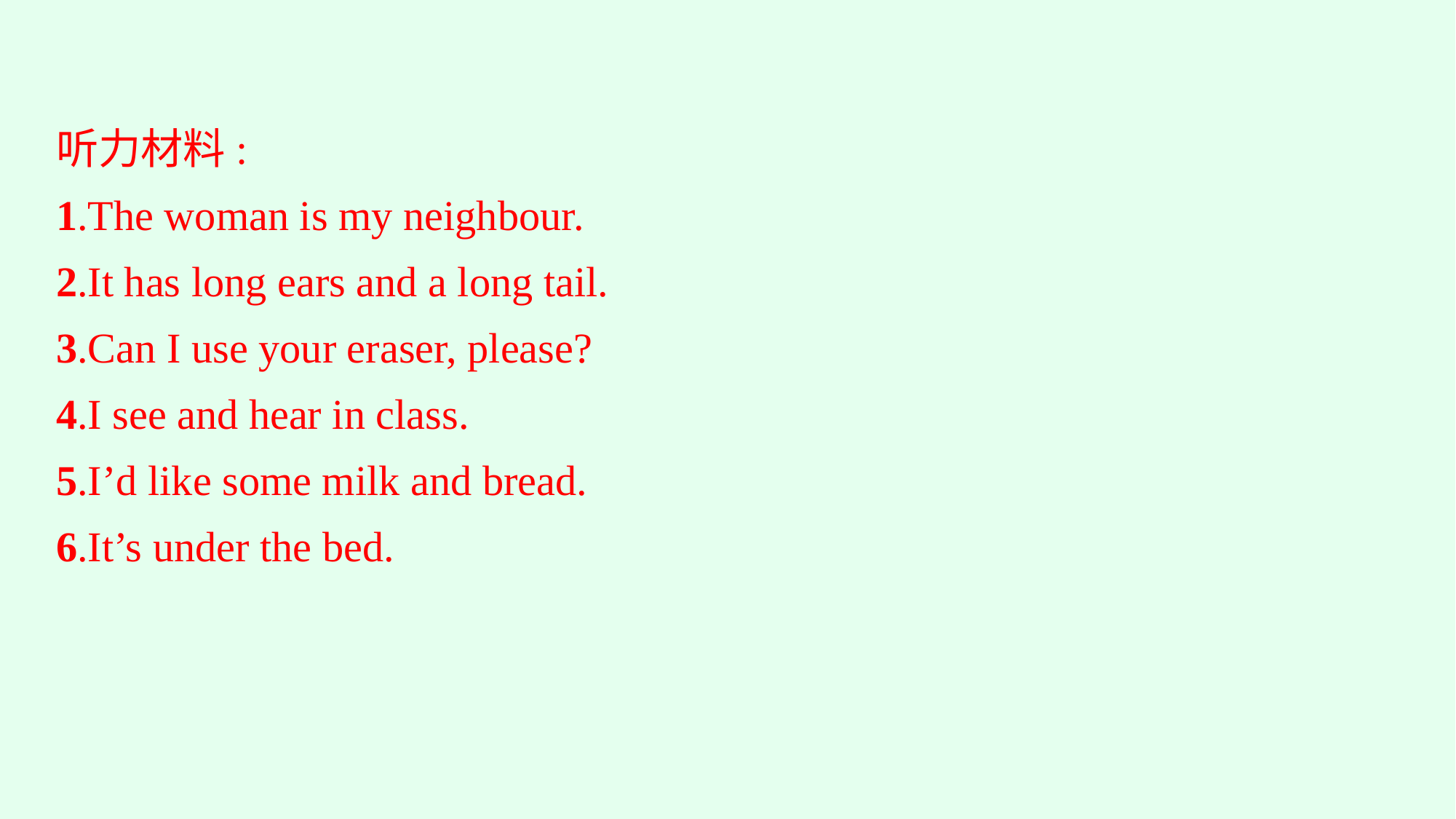

听力材料:
1.The woman is my neighbour.
2.It has long ears and a long tail.
3.Can I use your eraser, please?
4.I see and hear in class.
5.I’d like some milk and bread.
6.It’s under the bed.